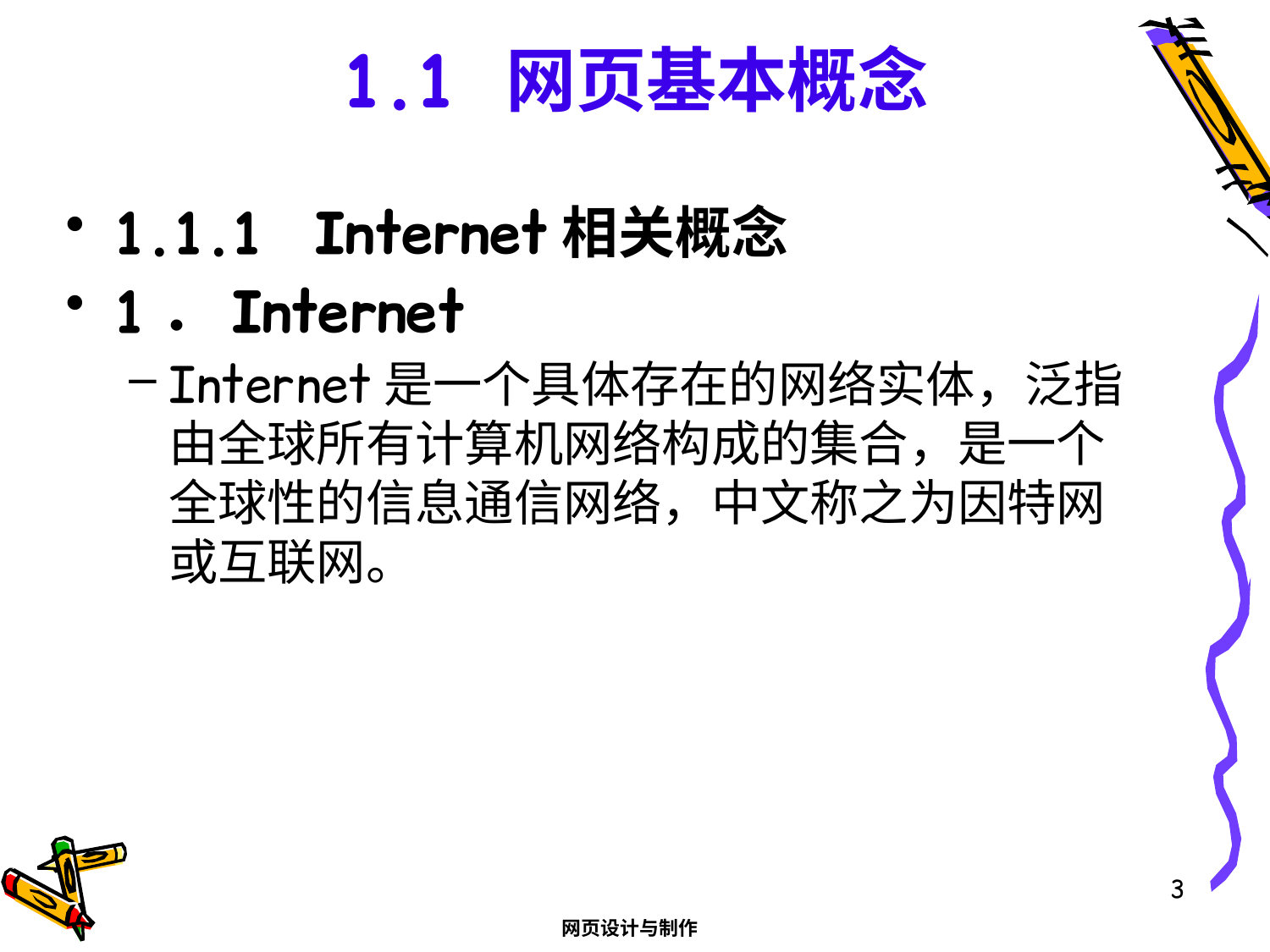

# 1.1 网页基本概念
1.1.1  Internet相关概念
1．Internet
Internet是一个具体存在的网络实体，泛指由全球所有计算机网络构成的集合，是一个全球性的信息通信网络，中文称之为因特网或互联网。
3
网页设计与制作